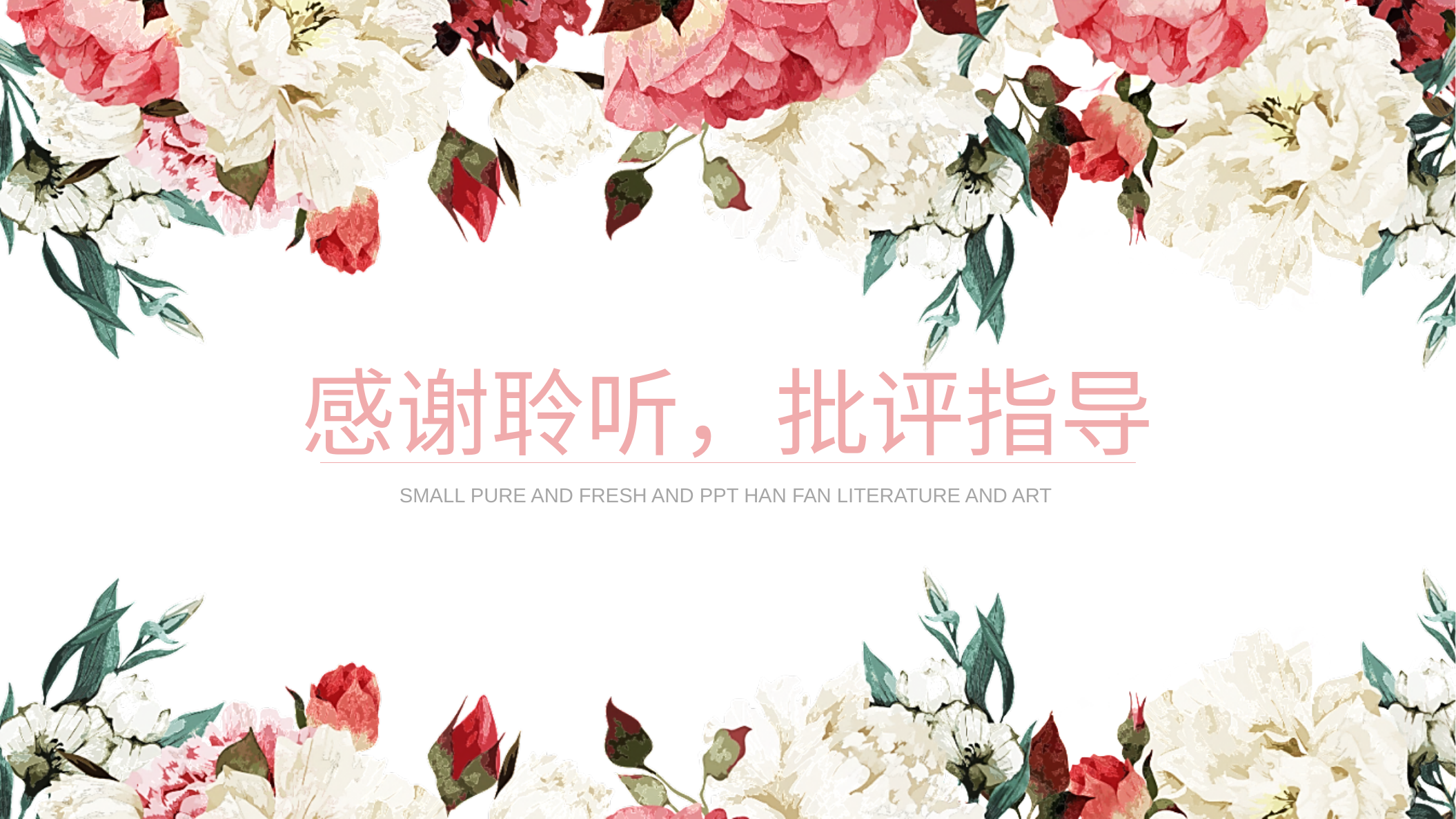

感谢聆听，批评指导
SMALL PURE AND FRESH AND PPT HAN FAN LITERATURE AND ART